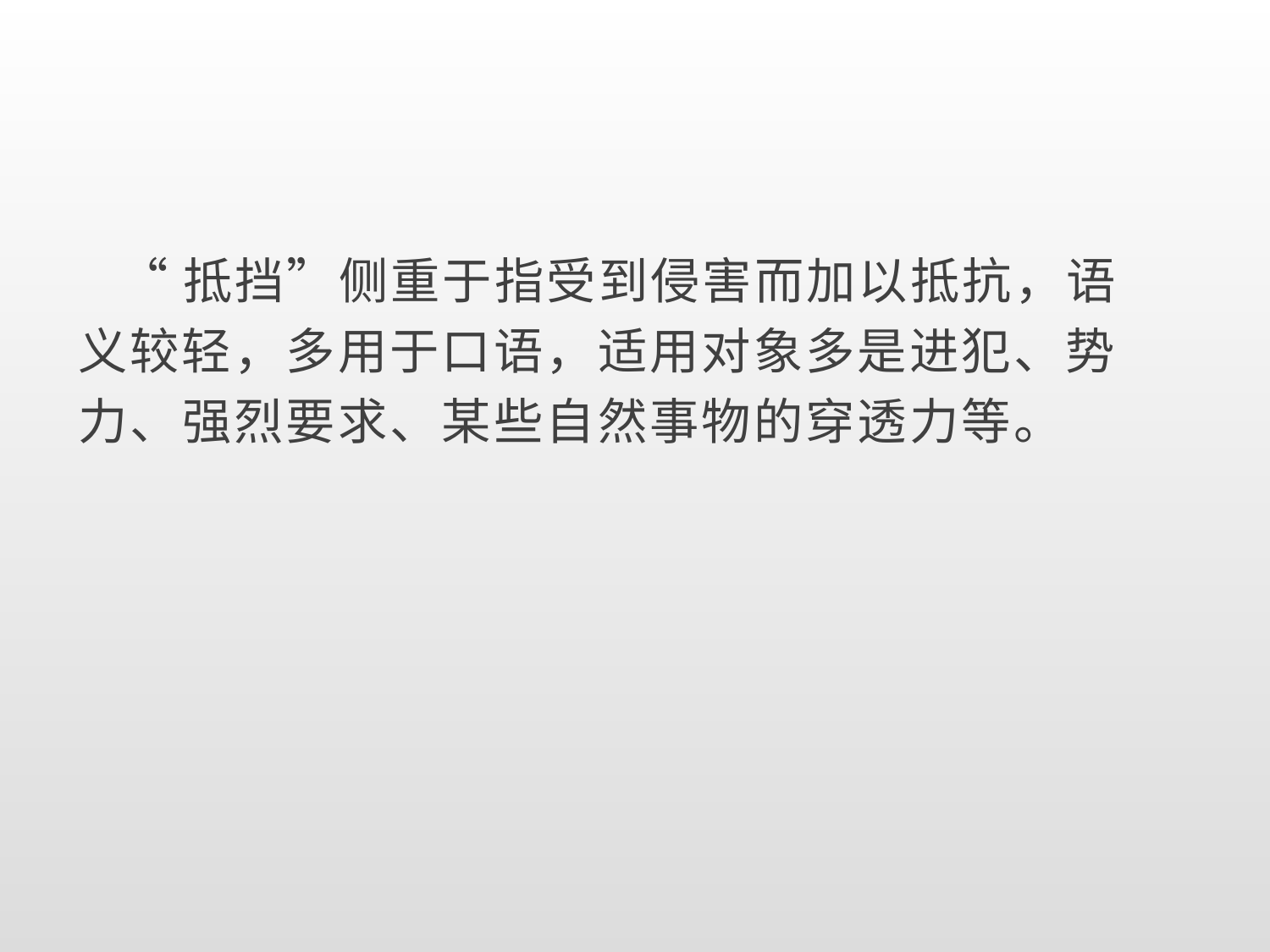

“抵挡”侧重于指受到侵害而加以抵抗，语义较轻，多用于口语，适用对象多是进犯、势力、强烈要求、某些自然事物的穿透力等。